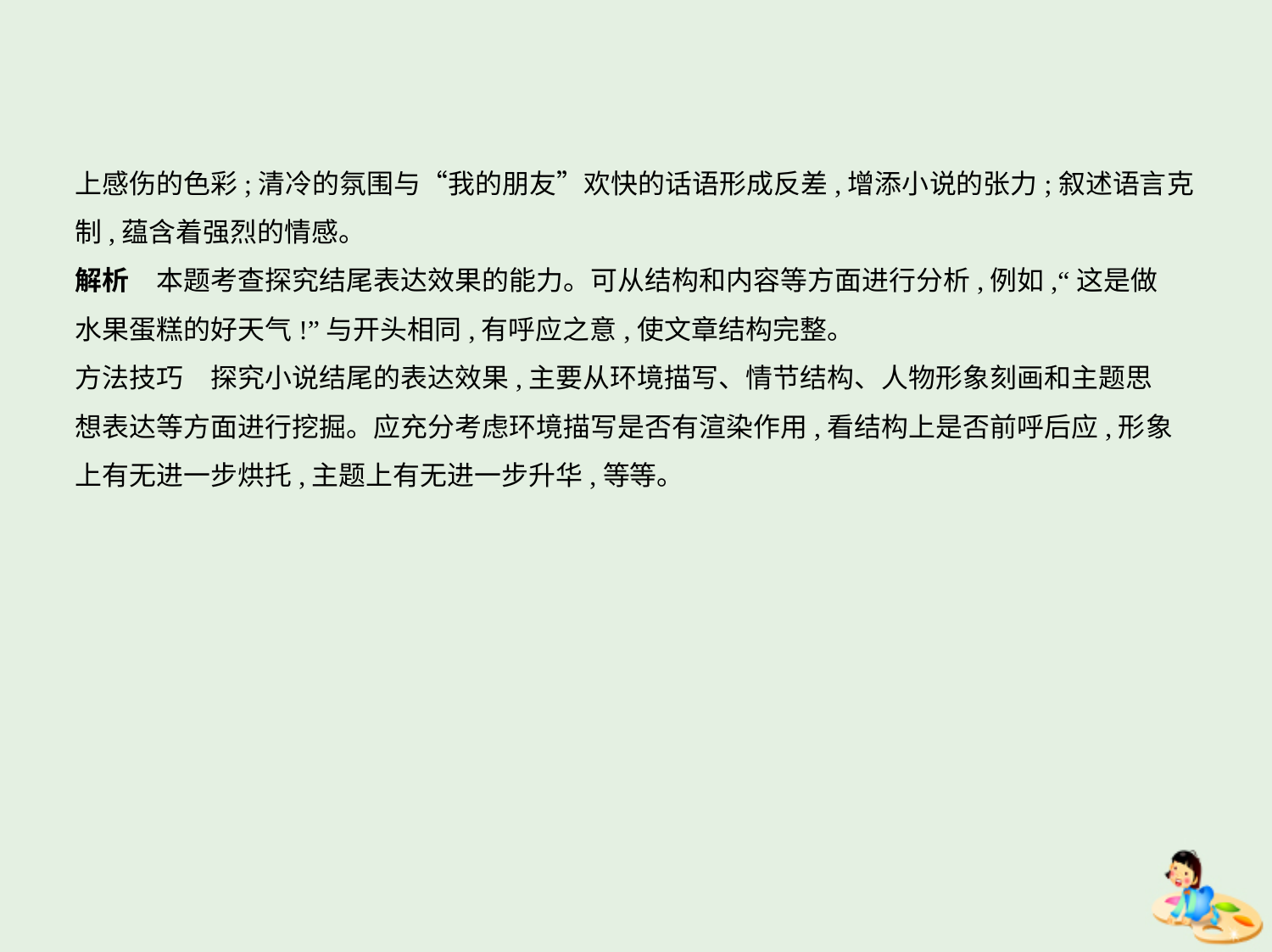

上感伤的色彩;清冷的氛围与“我的朋友”欢快的话语形成反差,增添小说的张力;叙述语言克
制,蕴含着强烈的情感。
解析　本题考查探究结尾表达效果的能力。可从结构和内容等方面进行分析,例如,“这是做
水果蛋糕的好天气!”与开头相同,有呼应之意,使文章结构完整。
方法技巧　探究小说结尾的表达效果,主要从环境描写、情节结构、人物形象刻画和主题思
想表达等方面进行挖掘。应充分考虑环境描写是否有渲染作用,看结构上是否前呼后应,形象
上有无进一步烘托,主题上有无进一步升华,等等。